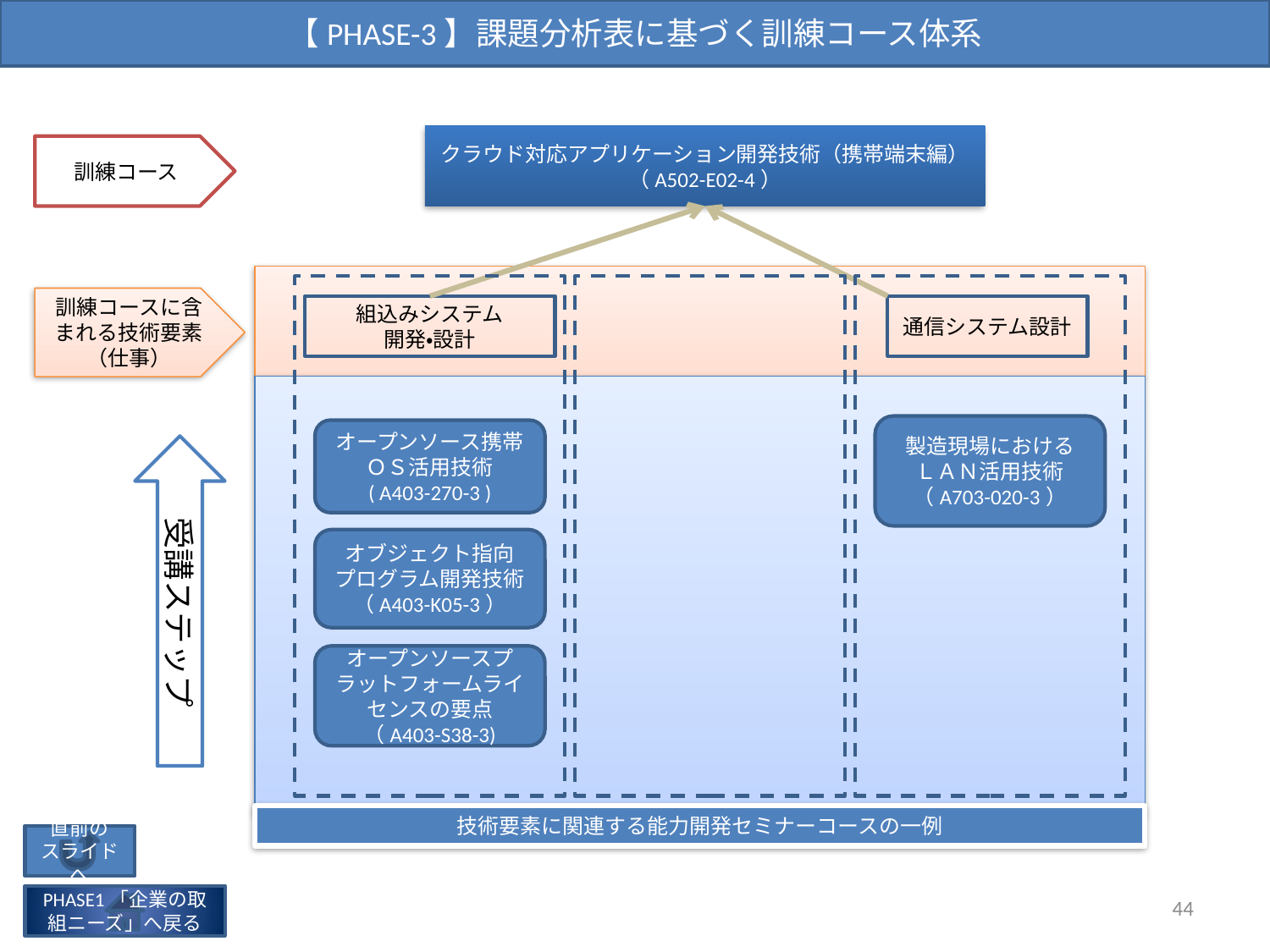

【PHASE-3】課題分析表に基づく訓練コース体系
クラウド対応アプリケーション開発技術（携帯端末編）
（A502-E02-4）
訓練コース

訓練コースに含まれる技術要素
（仕事）
組込みシステム
開発・設計
通信システム設計

製造現場における
ＬＡＮ活用技術
（A703-020-3）
オープンソース携帯ＯＳ活用技術
( A403-270-3 )
受講ステップ
オブジェクト指向
プログラム開発技術
（A403-K05-3）
オープンソースプラットフォームライセンスの要点（A403-S38-3)
技術要素に関連する能力開発セミナーコースの一例
直前の
スライドへ
44
PHASE1「企業の取組ニーズ」へ戻る